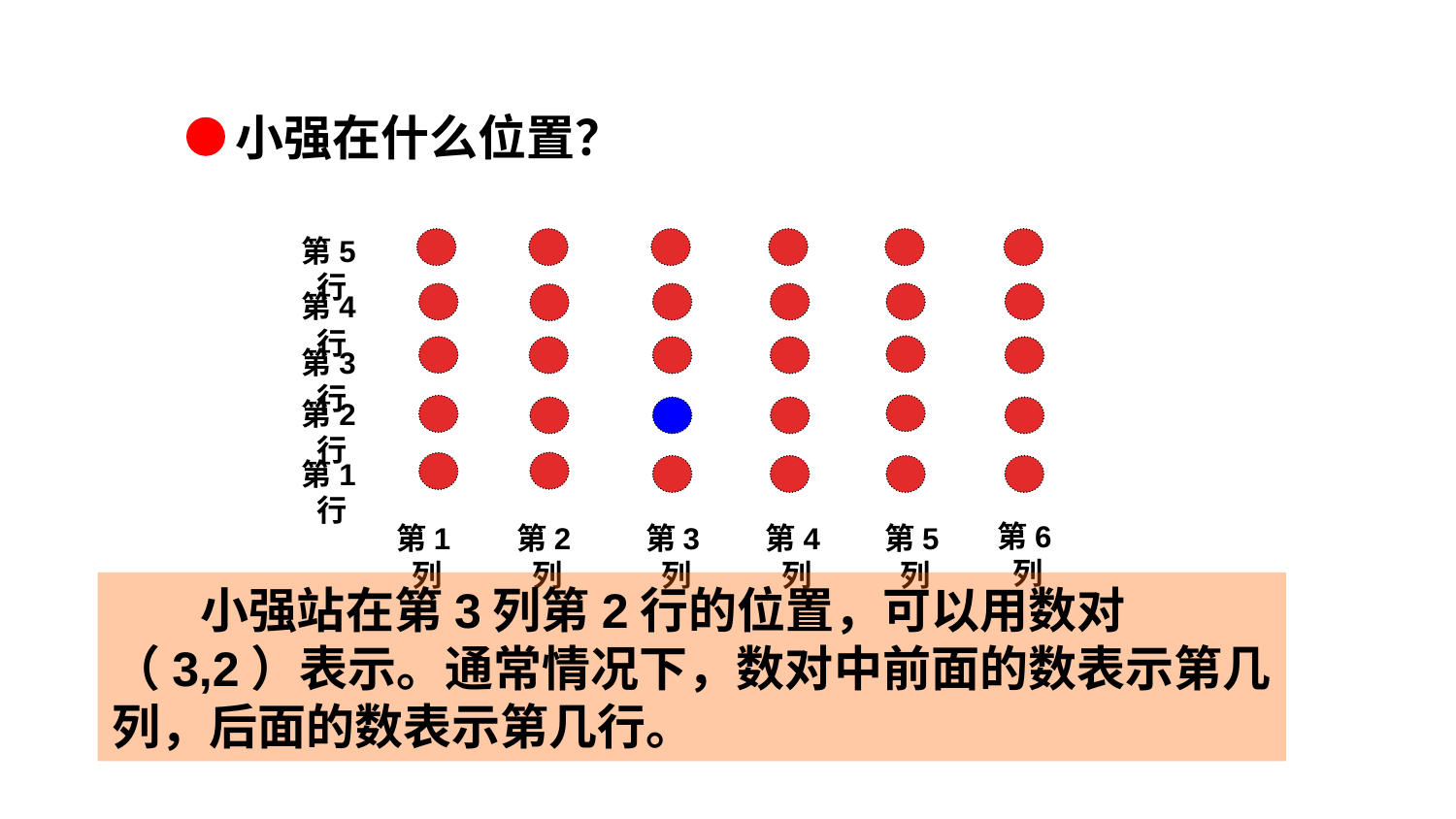

小强在什么位置？

第5行

第4行

第3行

第2行

第1行

第6列
第1列
第2列
第3列
第4列
第5列
       小强站在第3列第2行的位置，可以用数对（3,2）表示。通常情况下，数对中前面的数表示第几列，后面的数表示第几行。